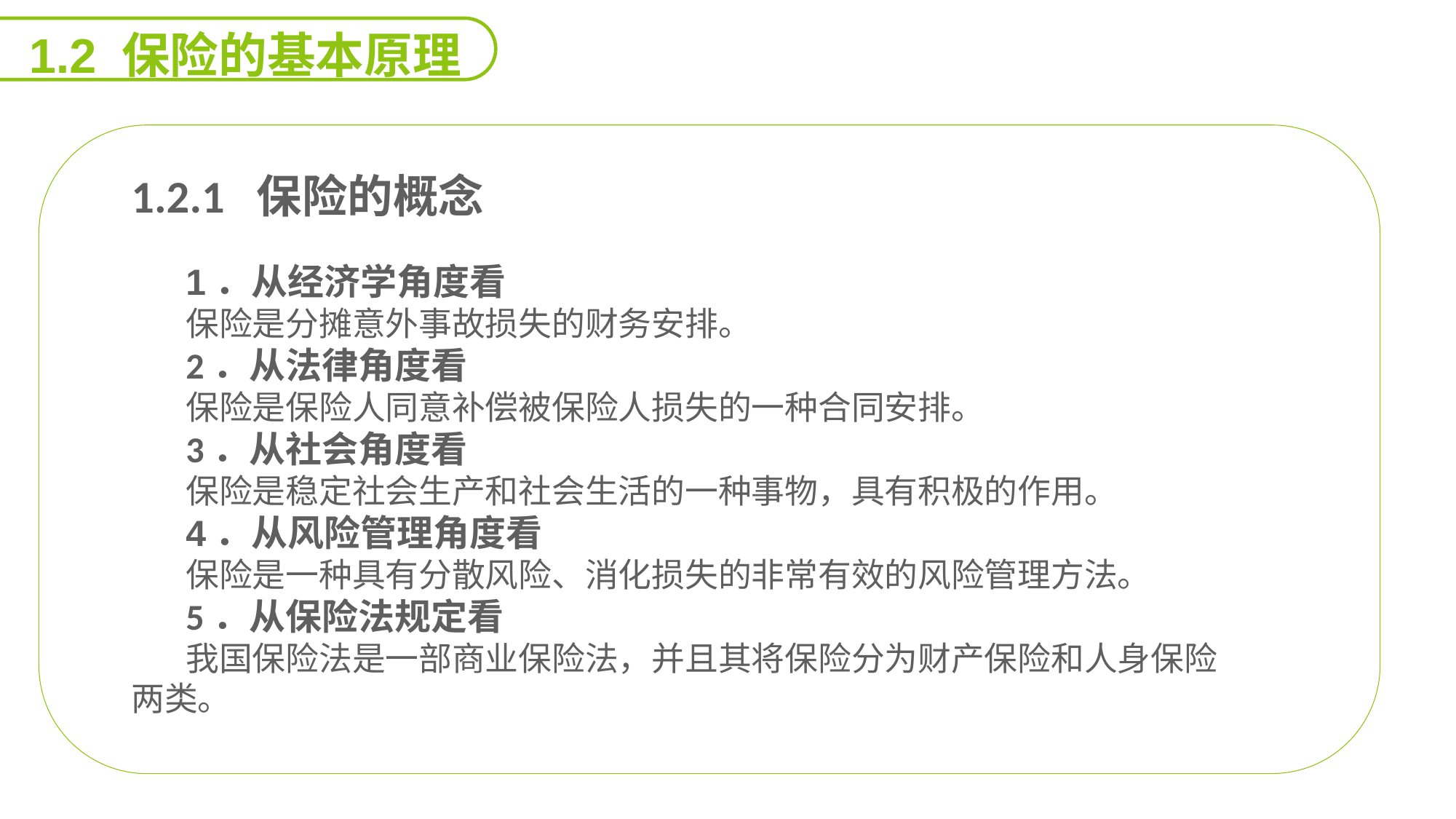

1.2 保险的基本原理

1.2.1  保险的概念

1．从经济学角度看
保险是分摊意外事故损失的财务安排。
2．从法律角度看
保险是保险人同意补偿被保险人损失的一种合同安排。
3．从社会角度看
保险是稳定社会生产和社会生活的一种事物，具有积极的作用。
4．从风险管理角度看
保险是一种具有分散风险、消化损失的非常有效的风险管理方法。
5．从保险法规定看
我国保险法是一部商业保险法，并且其将保险分为财产保险和人身保险两类。

能力
目标
延迟符